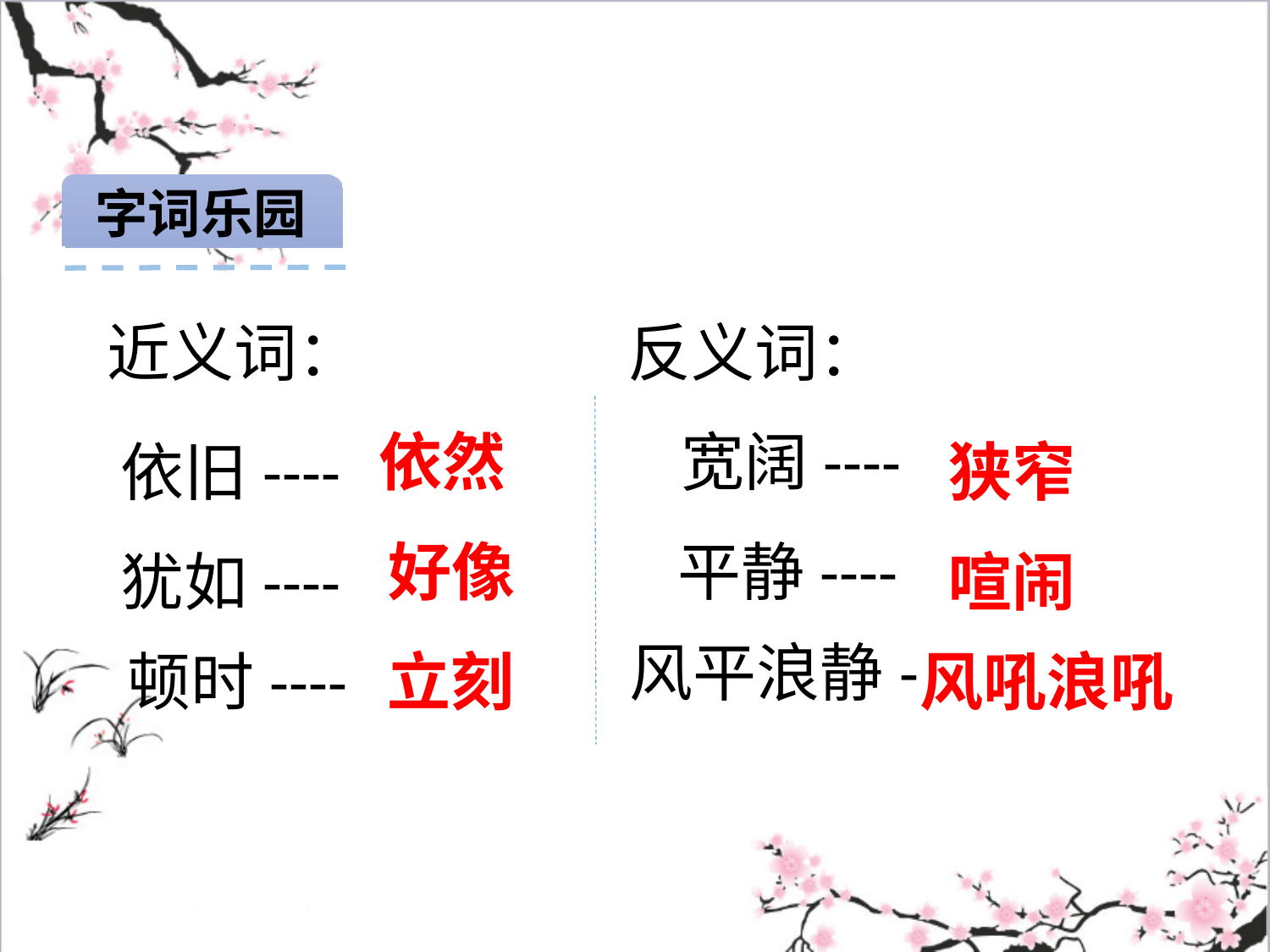

字词乐园

反义词：
近义词：
宽阔----
依然
狭窄
依旧----
好像
平静----
喧闹
犹如----
风平浪静-
立刻
顿时----
风吼浪吼